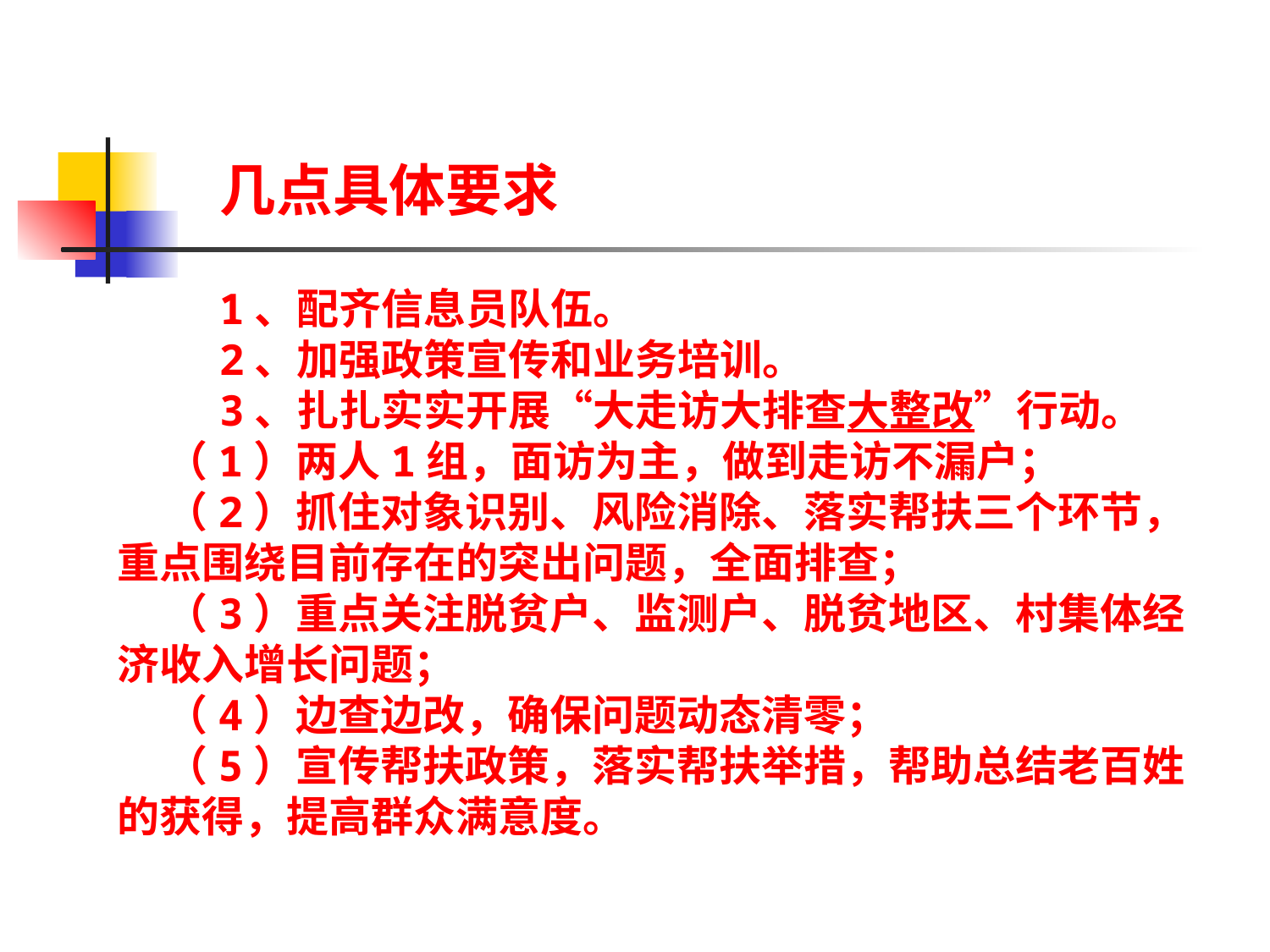

几点具体要求

      1、配齐信息员队伍。
    2、加强政策宣传和业务培训。
    3、扎扎实实开展“大走访大排查大整改”行动。
    （1）两人1组，面访为主，做到走访不漏户；
    （2）抓住对象识别、风险消除、落实帮扶三个环节，重点围绕目前存在的突出问题，全面排查；
    （3）重点关注脱贫户、监测户、脱贫地区、村集体经济收入增长问题；
    （4）边查边改，确保问题动态清零；
    （5）宣传帮扶政策，落实帮扶举措，帮助总结老百姓的获得，提高群众满意度。